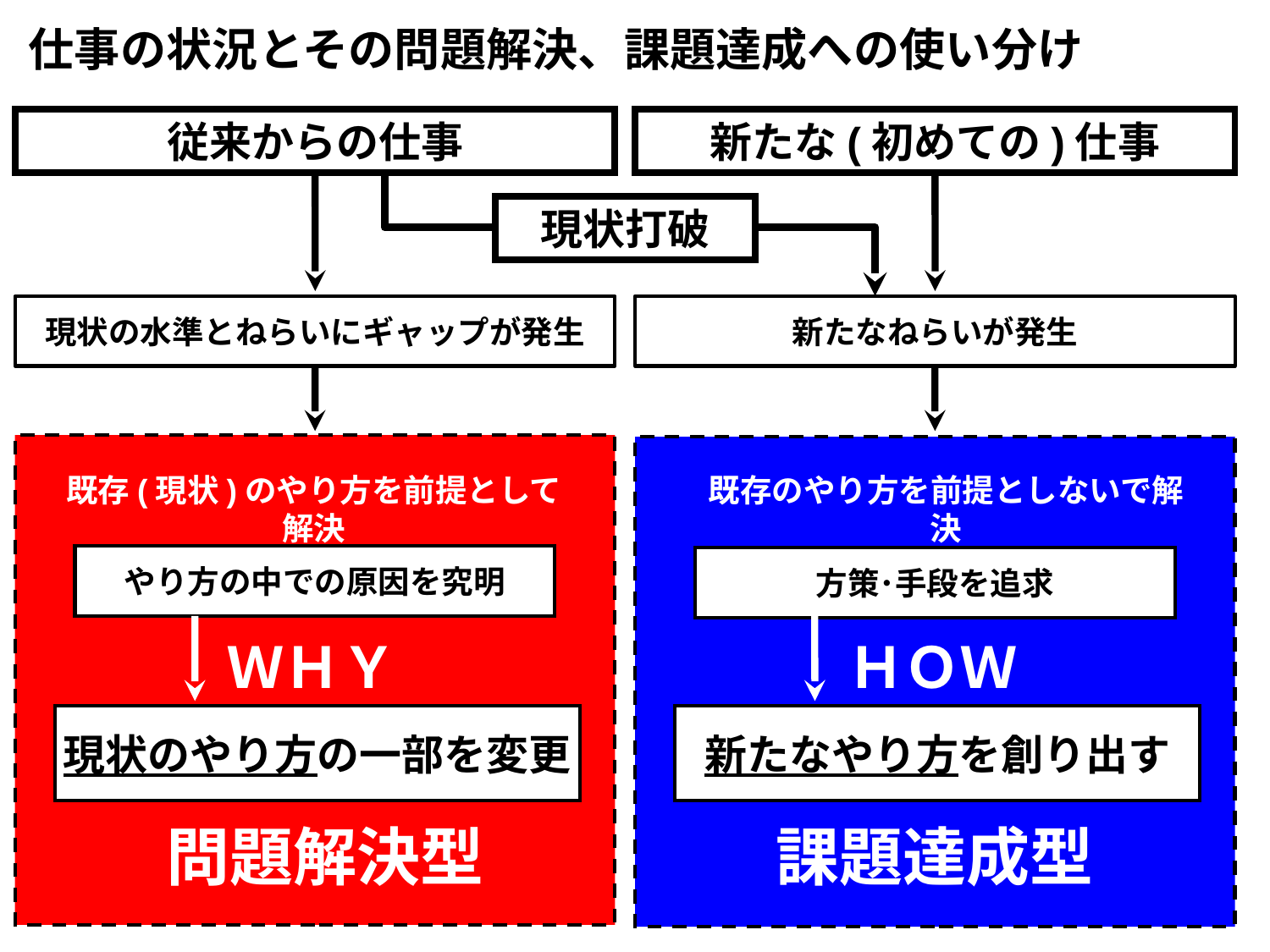

仕事の状況とその問題解決、課題達成への使い分け
従来からの仕事
新たな(初めての)仕事

現状打破
現状の水準とねらいにギャップが発生
新たなねらいが発生

既存(現状)のやり方を前提として解決
既存のやり方を前提としないで解決
やり方の中での原因を究明
方策･手段を追求

ＷＨＹ
ＨＯＷ
現状のやり方の一部を変更
新たなやり方を創り出す
問題解決型
課題達成型